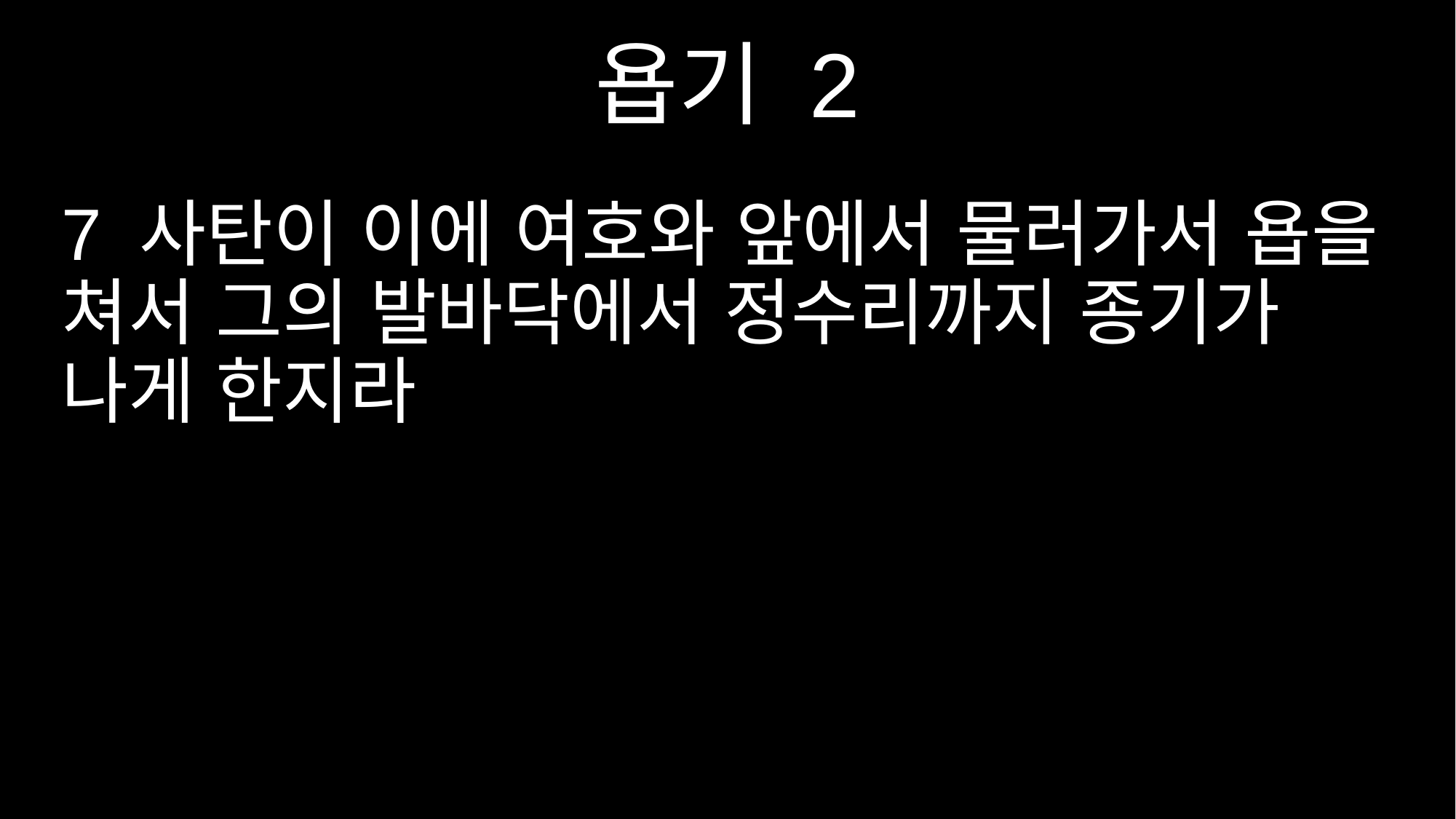

욥기 2
7 사탄이 이에 여호와 앞에서 물러가서 욥을 쳐서 그의 발바닥에서 정수리까지 종기가 나게 한지라